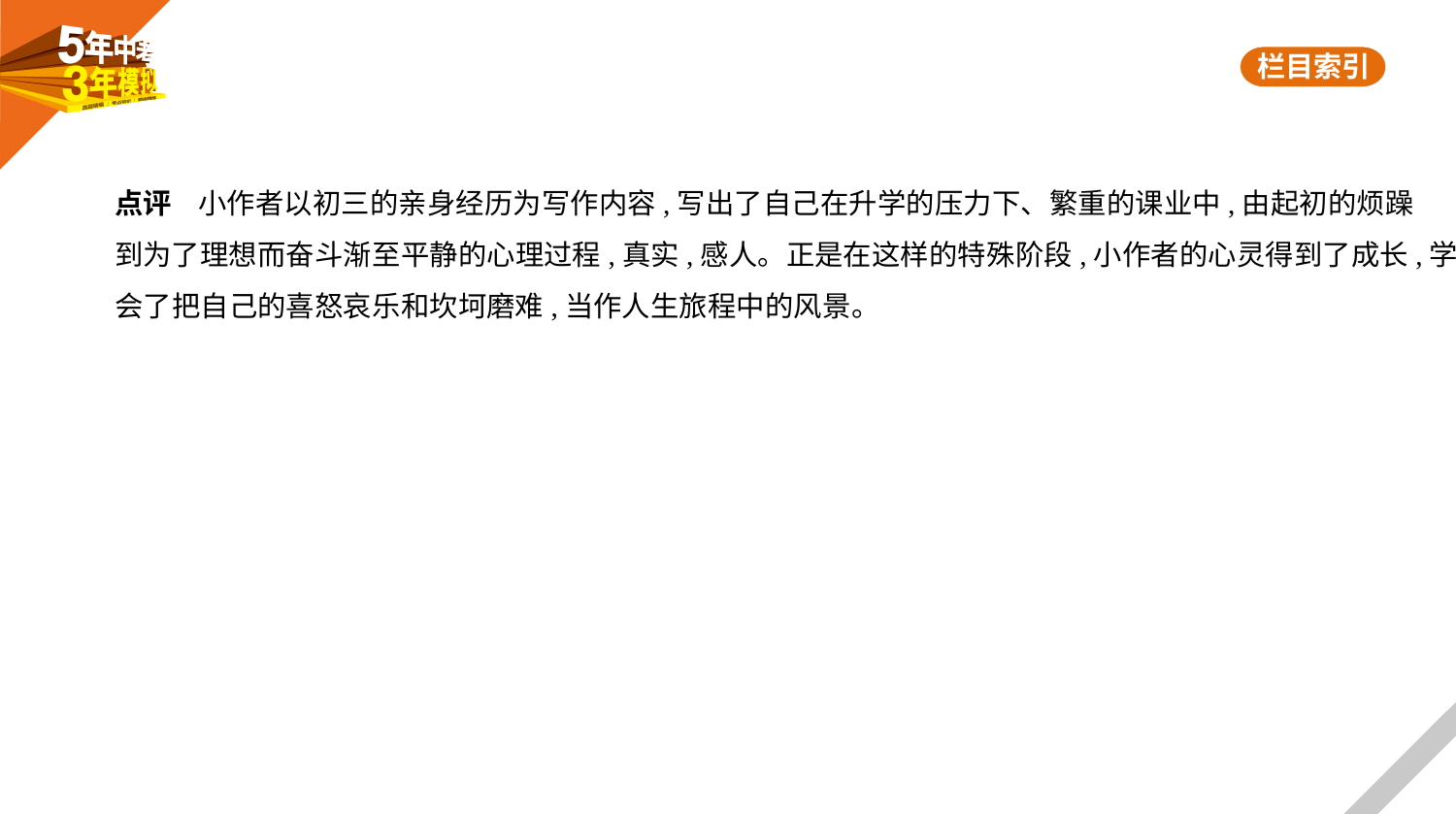

点评    小作者以初三的亲身经历为写作内容,写出了自己在升学的压力下、繁重的课业中,由起初的烦躁
到为了理想而奋斗渐至平静的心理过程,真实,感人。正是在这样的特殊阶段,小作者的心灵得到了成长,学
会了把自己的喜怒哀乐和坎坷磨难,当作人生旅程中的风景。